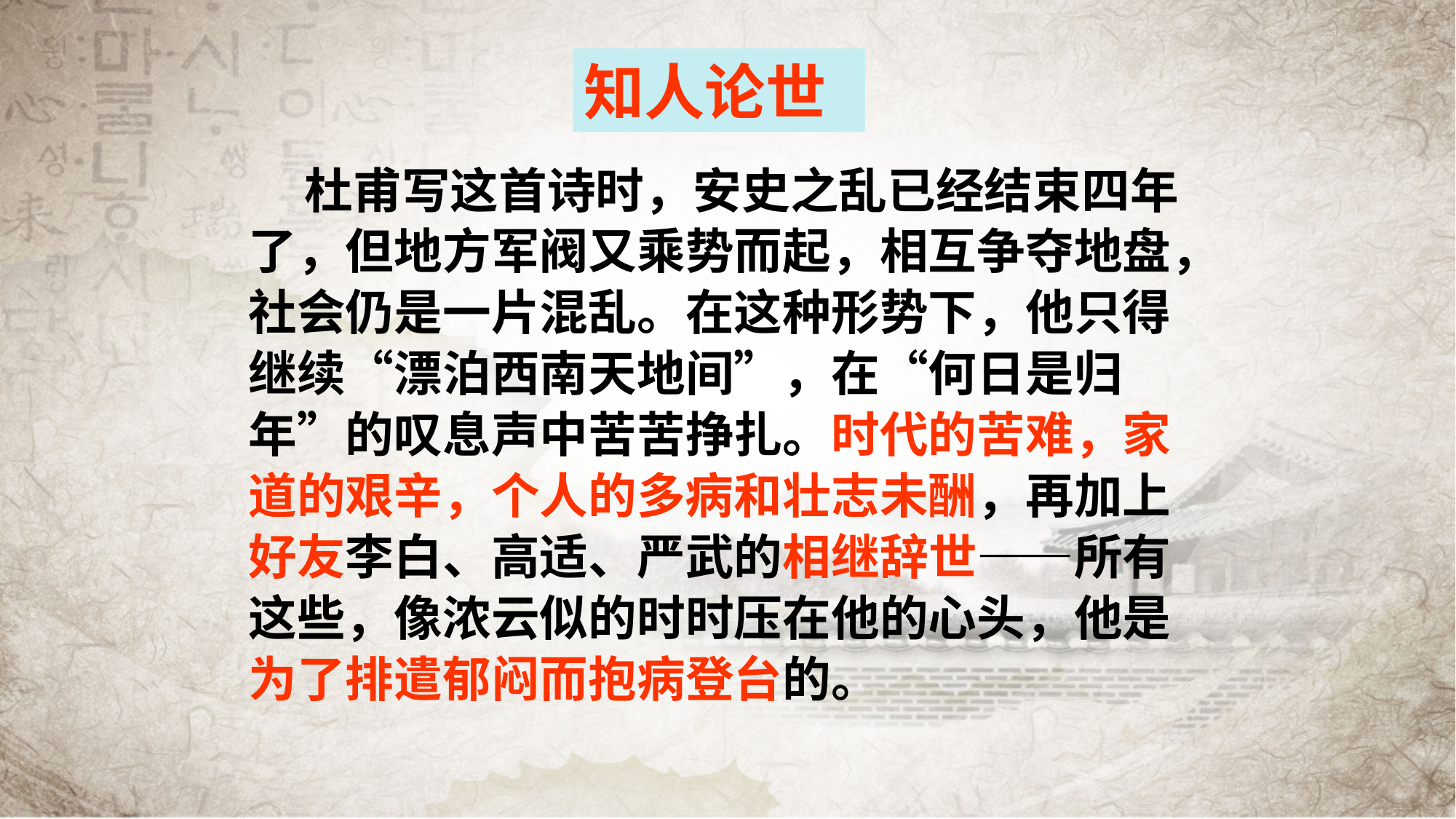

知人论世
    杜甫写这首诗时，安史之乱已经结束四年了，但地方军阀又乘势而起，相互争夺地盘，社会仍是一片混乱。在这种形势下，他只得继续“漂泊西南天地间”，在“何日是归年”的叹息声中苦苦挣扎。时代的苦难，家道的艰辛，个人的多病和壮志未酬，再加上好友李白、高适、严武的相继辞世——所有这些，像浓云似的时时压在他的心头，他是为了排遣郁闷而抱病登台的。